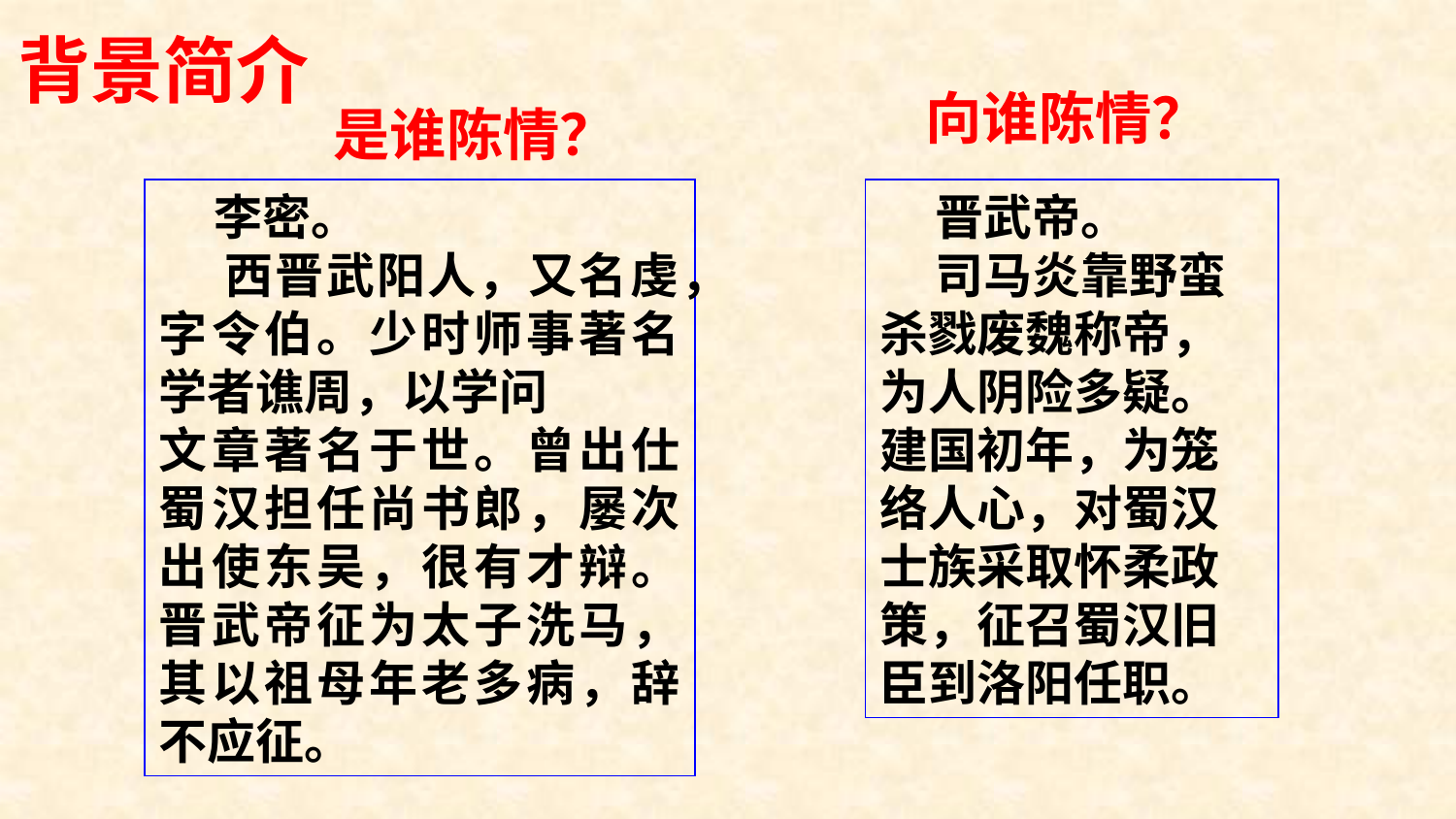

背景简介
向谁陈情？
是谁陈情？
    李密。
    西晋武阳人，又名虔，字令伯。少时师事著名学者谯周，以学问
文章著名于世。曾出仕蜀汉担任尚书郎，屡次出使东吴，很有才辩。晋武帝征为太子洗马，其以祖母年老多病，辞不应征。
    晋武帝。
    司马炎靠野蛮杀戮废魏称帝，为人阴险多疑。建国初年，为笼络人心，对蜀汉士族采取怀柔政策，征召蜀汉旧臣到洛阳任职。